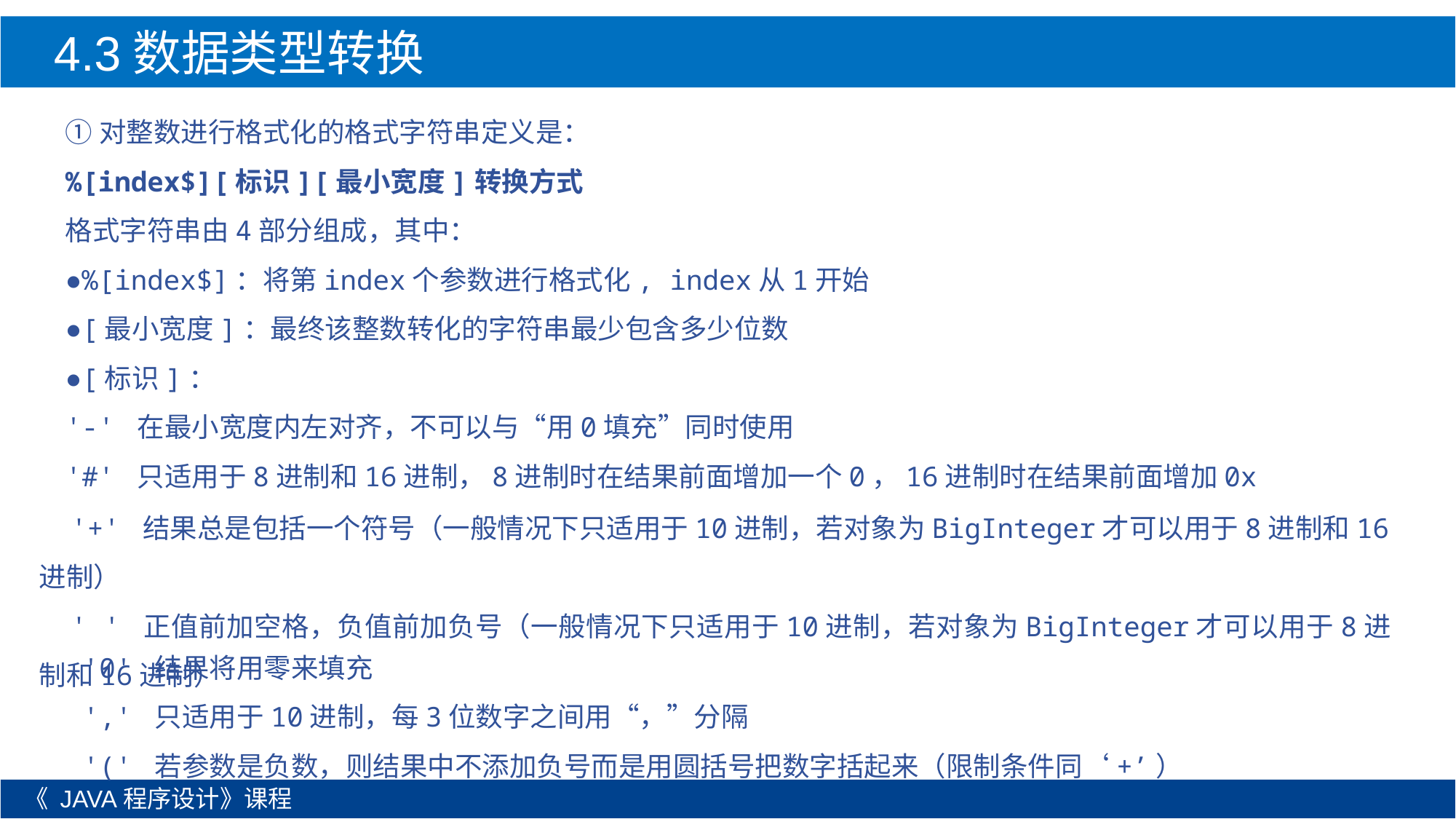

4.3数据类型转换
①对整数进行格式化的格式字符串定义是：
%[index$][标识][最小宽度]转换方式
格式字符串由4部分组成，其中：
●%[index$]：将第index个参数进行格式化, index从1开始
●[最小宽度]：最终该整数转化的字符串最少包含多少位数
●[标识]：
'-' 在最小宽度内左对齐，不可以与“用0填充”同时使用
'#' 只适用于8进制和16进制，8进制时在结果前面增加一个0，16进制时在结果前面增加0x
'+' 结果总是包括一个符号（一般情况下只适用于10进制，若对象为BigInteger才可以用于8进制和16进制）
' ' 正值前加空格，负值前加负号（一般情况下只适用于10进制，若对象为BigInteger才可以用于8进制和16进制）
'0' 结果将用零来填充
',' 只适用于10进制，每3位数字之间用“，”分隔
'(' 若参数是负数，则结果中不添加负号而是用圆括号把数字括起来（限制条件同‘+’）
《 JAVA程序设计》课程